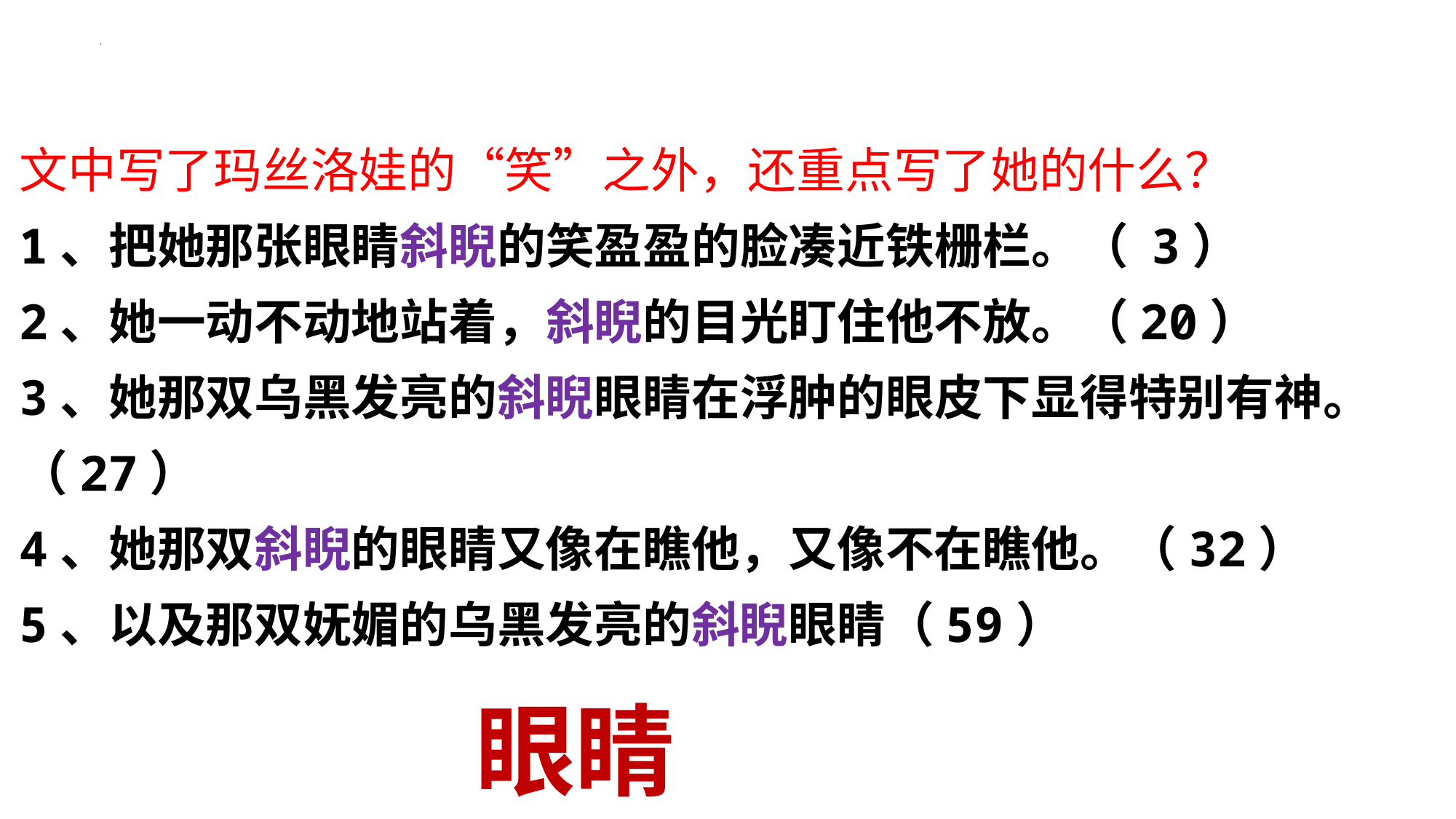

文中写了玛丝洛娃的“笑”之外，还重点写了她的什么？
1、把她那张眼睛斜睨的笑盈盈的脸凑近铁栅栏。（ 3）
2、她一动不动地站着，斜睨的目光盯住他不放。（20）
3、她那双乌黑发亮的斜睨眼睛在浮肿的眼皮下显得特别有神。（27）
4、她那双斜睨的眼睛又像在瞧他，又像不在瞧他。（32）
5、以及那双妩媚的乌黑发亮的斜睨眼睛（59）
                   眼睛